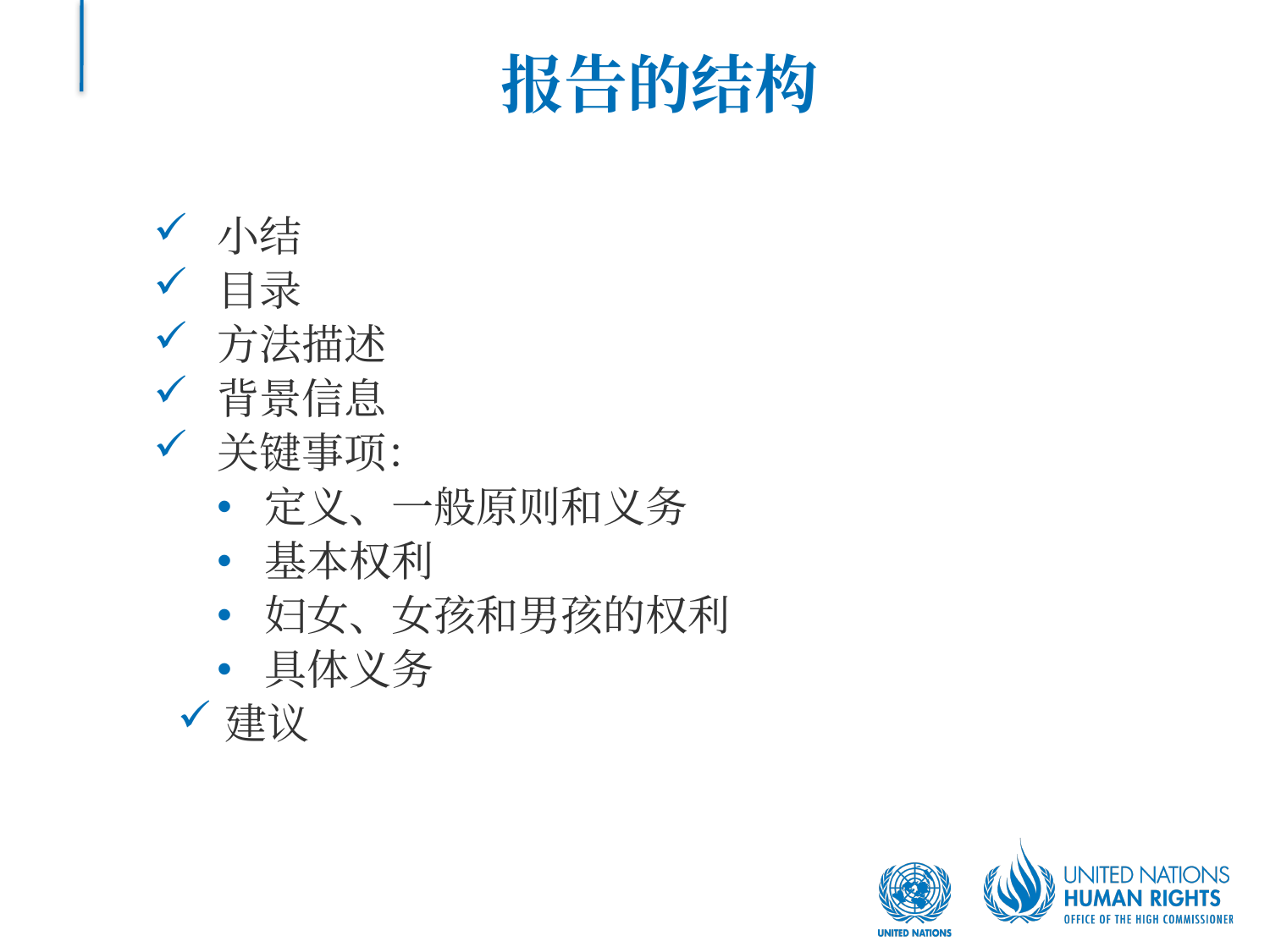

# 报告的结构

小结
目录
方法描述
背景信息
关键事项：
定义、一般原则和义务
基本权利
妇女、女孩和男孩的权利
具体义务
建议